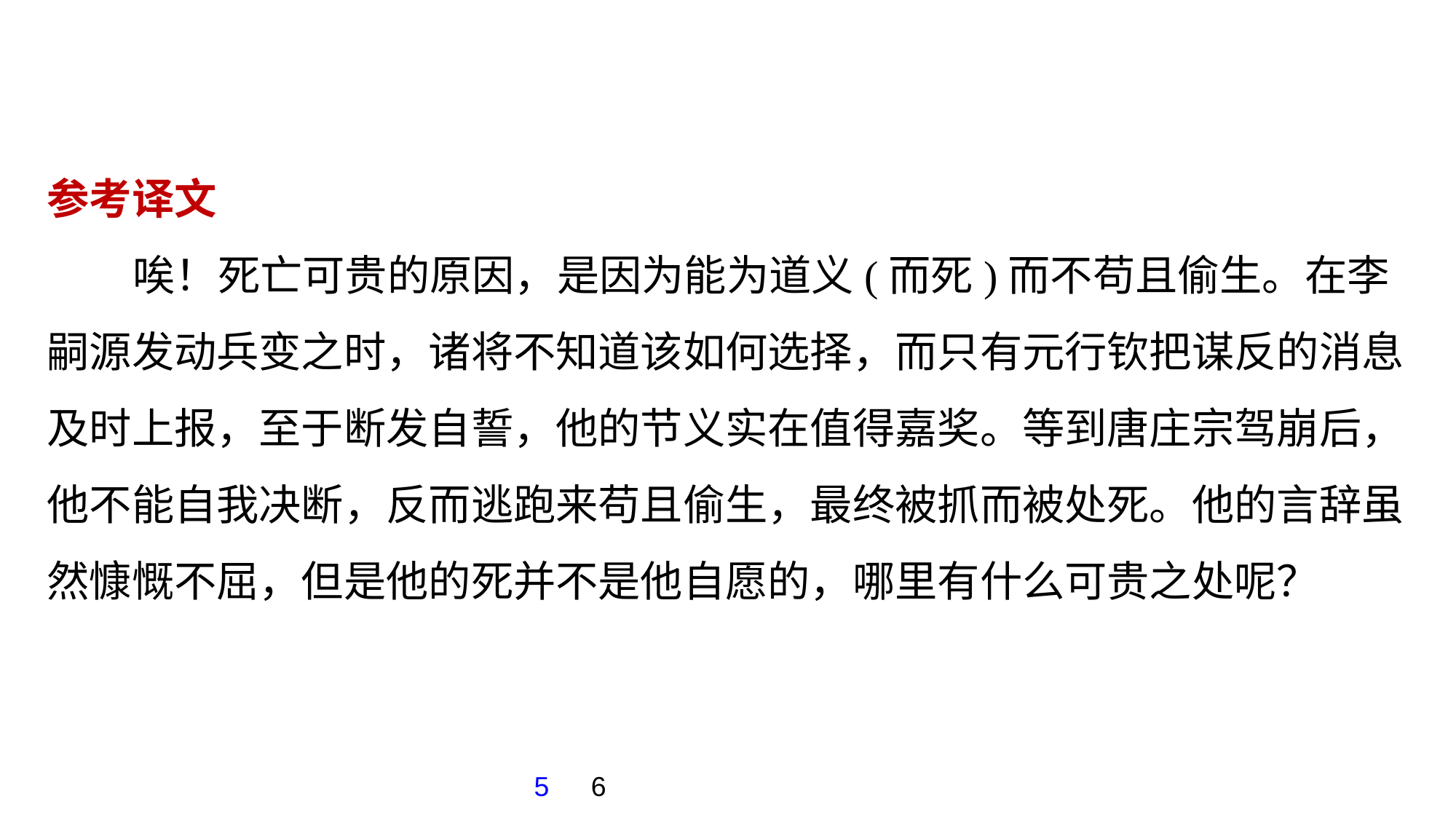

参考译文
唉！死亡可贵的原因，是因为能为道义(而死)而不苟且偷生。在李嗣源发动兵变之时，诸将不知道该如何选择，而只有元行钦把谋反的消息及时上报，至于断发自誓，他的节义实在值得嘉奖。等到唐庄宗驾崩后，他不能自我决断，反而逃跑来苟且偷生，最终被抓而被处死。他的言辞虽然慷慨不屈，但是他的死并不是他自愿的，哪里有什么可贵之处呢？
5
6